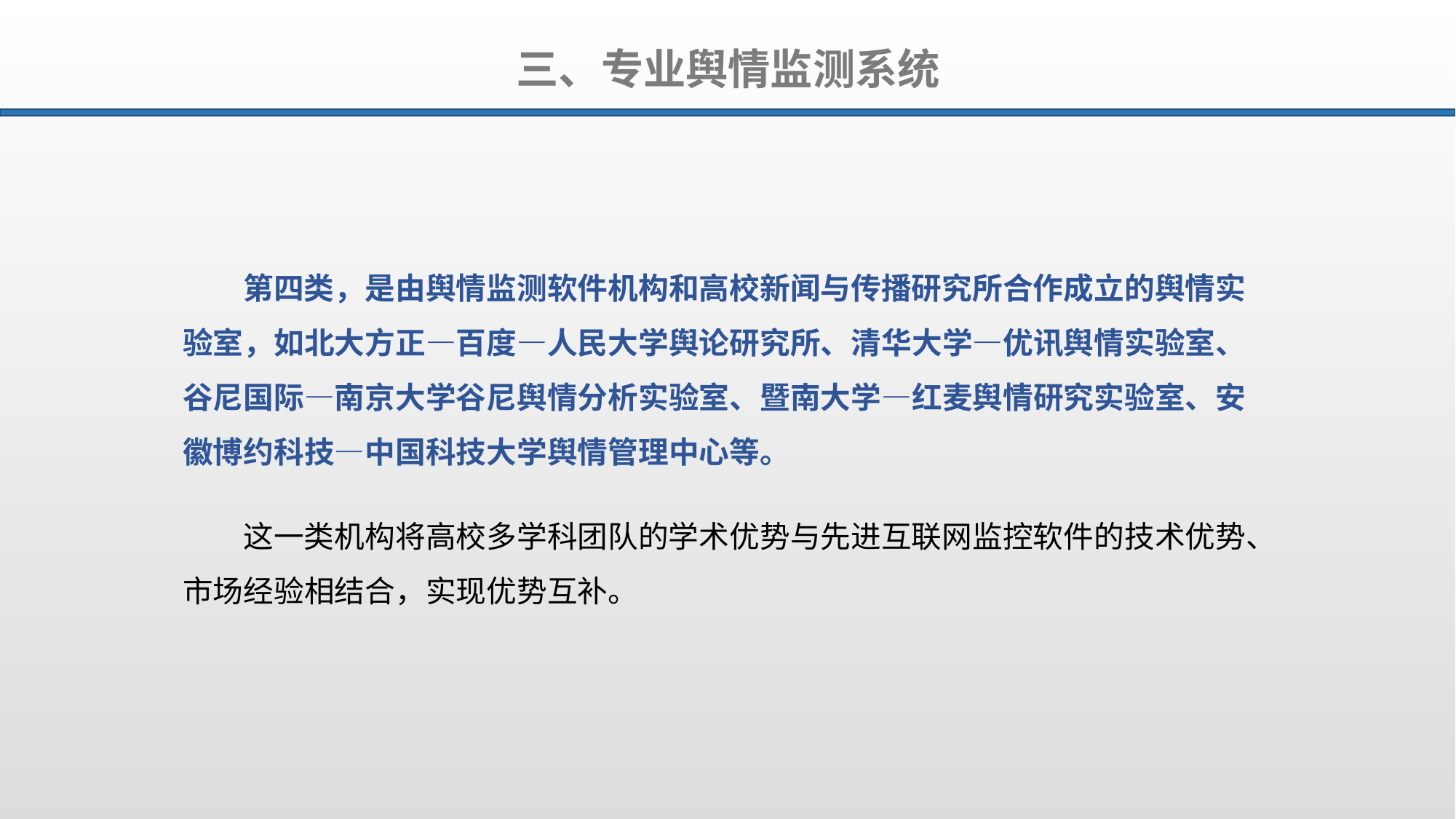

三、专业舆情监测系统

第四类，是由舆情监测软件机构和高校新闻与传播研究所合作成立的舆情实验室，如北大方正—百度—人民大学舆论研究所、清华大学—优讯舆情实验室、谷尼国际—南京大学谷尼舆情分析实验室、暨南大学—红麦舆情研究实验室、安徽博约科技—中国科技大学舆情管理中心等。
这一类机构将高校多学科团队的学术优势与先进互联网监控软件的技术优势、市场经验相结合，实现优势互补。